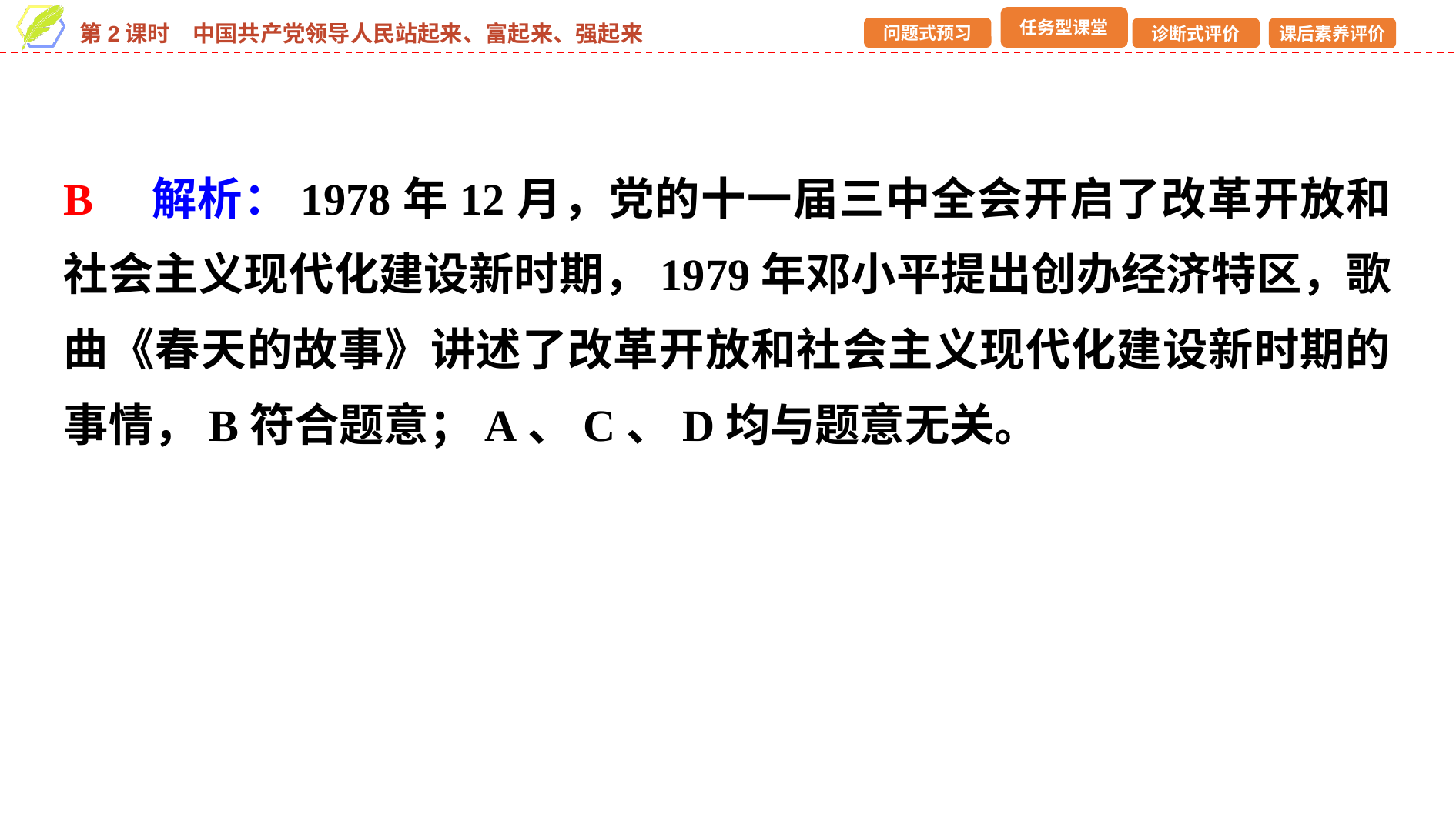

B　解析：1978年12月，党的十一届三中全会开启了改革开放和社会主义现代化建设新时期，1979年邓小平提出创办经济特区，歌曲《春天的故事》讲述了改革开放和社会主义现代化建设新时期的事情，B符合题意；A、C、D均与题意无关。